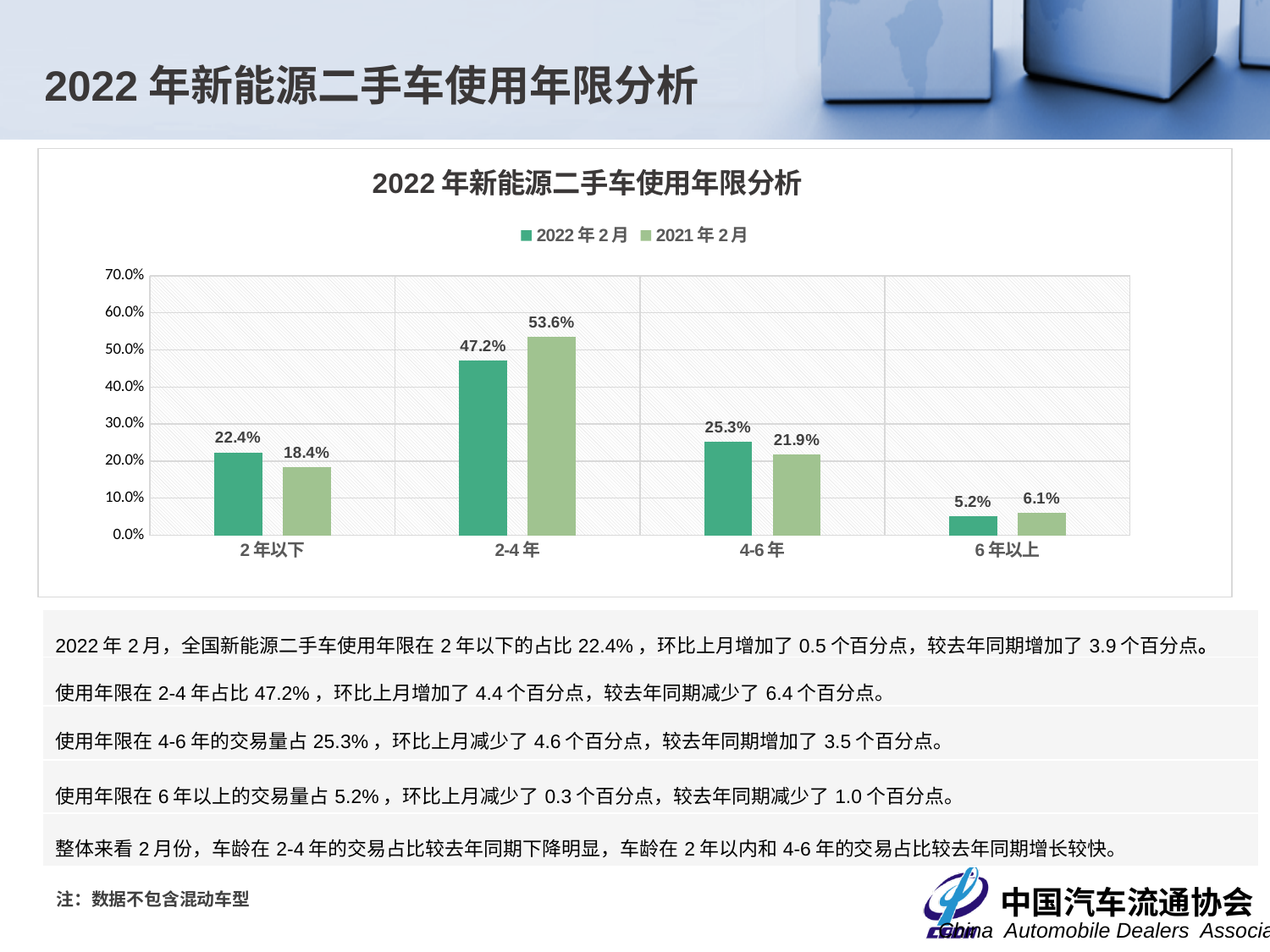

2022年新能源二手车使用年限分析

### Chart: 2022年新能源二手车使用年限分析

| Category | 2022年2月 | 2021年2月 |
|---|---|---|
| 2年以下 | 0.2236024844720497 | 0.18435929648241206 |
| 2-4年 | 0.471571906354515 | 0.5358040201005025 |
| 4-6年 | 0.2532250358337315 | 0.2185929648241206 |
| 6年以上 | 0.051600573339703776 | 0.06124371859296482 |
| 2022年2月，全国新能源二手车使用年限在2年以下的占比22.4%，环比上月增加了0.5个百分点，较去年同期增加了3.9个百分点。 |
| --- |
| 使用年限在2-4年占比47.2%，环比上月增加了4.4个百分点，较去年同期减少了6.4个百分点。 |
| 使用年限在4-6年的交易量占25.3%，环比上月减少了4.6个百分点，较去年同期增加了3.5个百分点。 |
| 使用年限在6年以上的交易量占5.2%，环比上月减少了0.3个百分点，较去年同期减少了1.0个百分点。 |
| 整体来看2月份，车龄在2-4年的交易占比较去年同期下降明显，车龄在2年以内和4-6年的交易占比较去年同期增长较快。 |
注：数据不包含混动车型